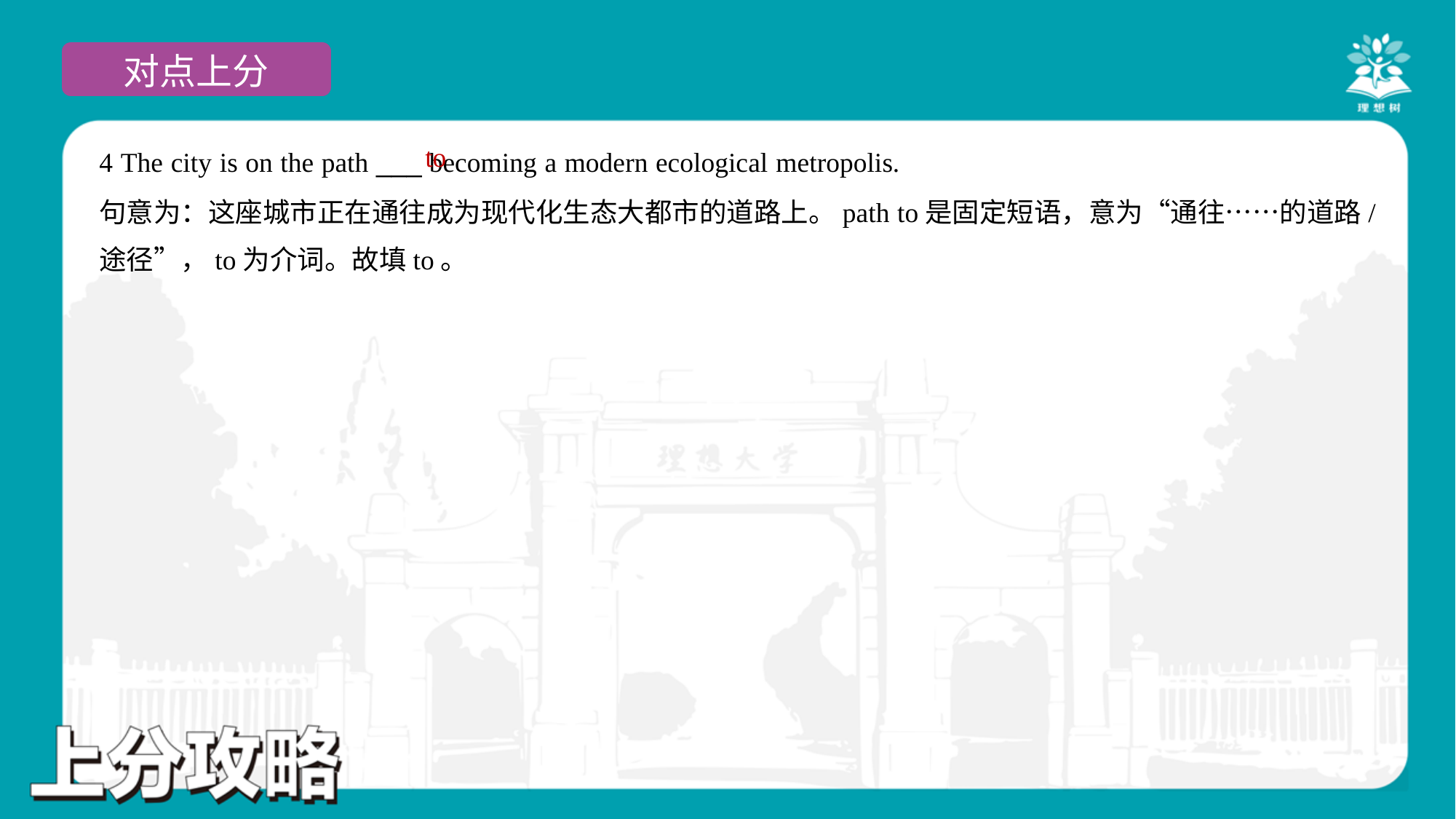

to
4 The city is on the path ___ becoming a modern ecological metropolis.
句意为：这座城市正在通往成为现代化生态大都市的道路上。path to是固定短语，意为“通往……的道路/
途径”，to为介词。故填to。